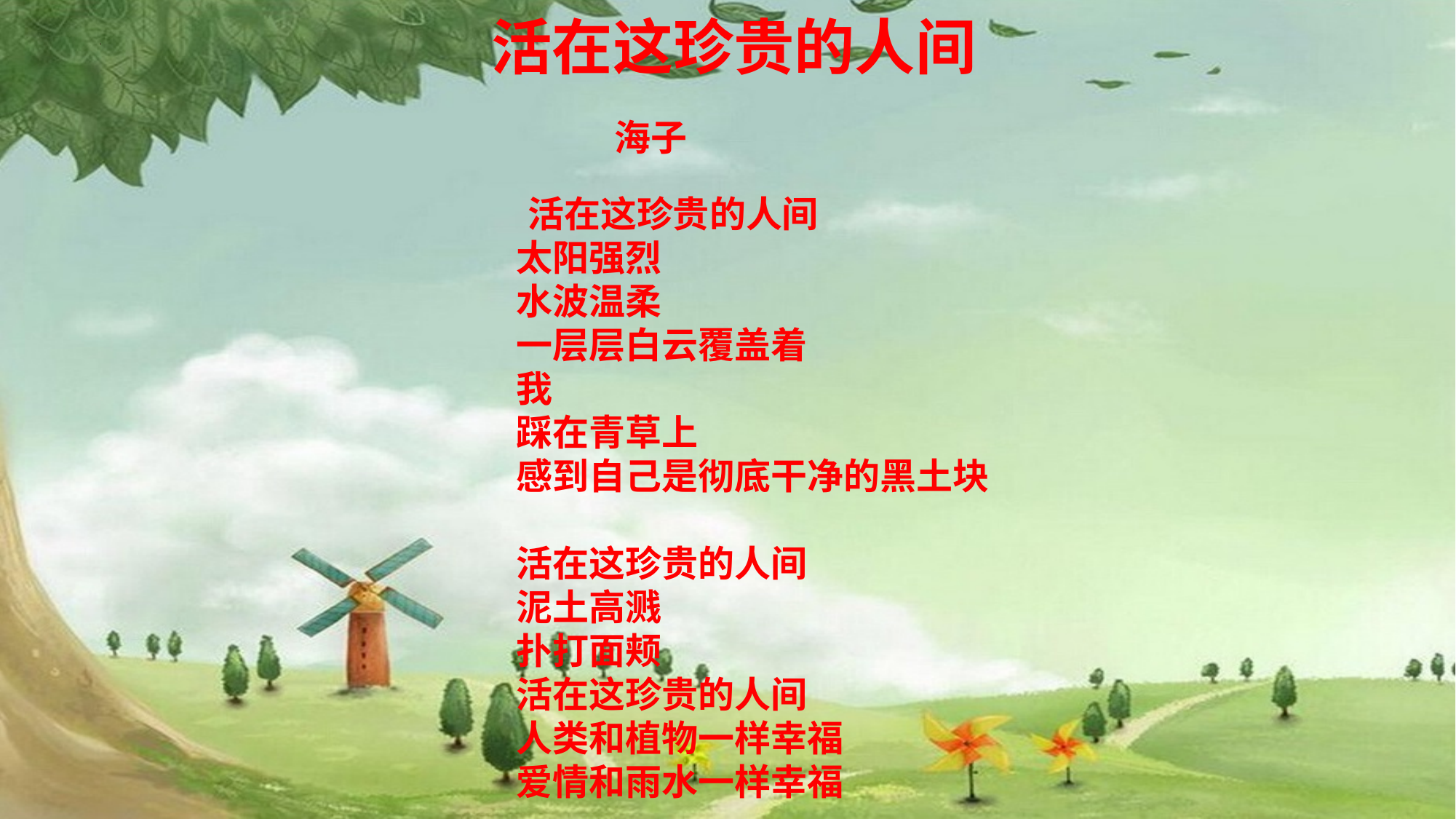

活在这珍贵的人间

                     海子

          活在这珍贵的人间
　　太阳强烈
　　水波温柔
　　一层层白云覆盖着
　　我
　　踩在青草上
　　感到自己是彻底干净的黑土块

　　活在这珍贵的人间
　　泥土高溅
　　扑打面颊
　　活在这珍贵的人间
　　人类和植物一样幸福
　　爱情和雨水一样幸福